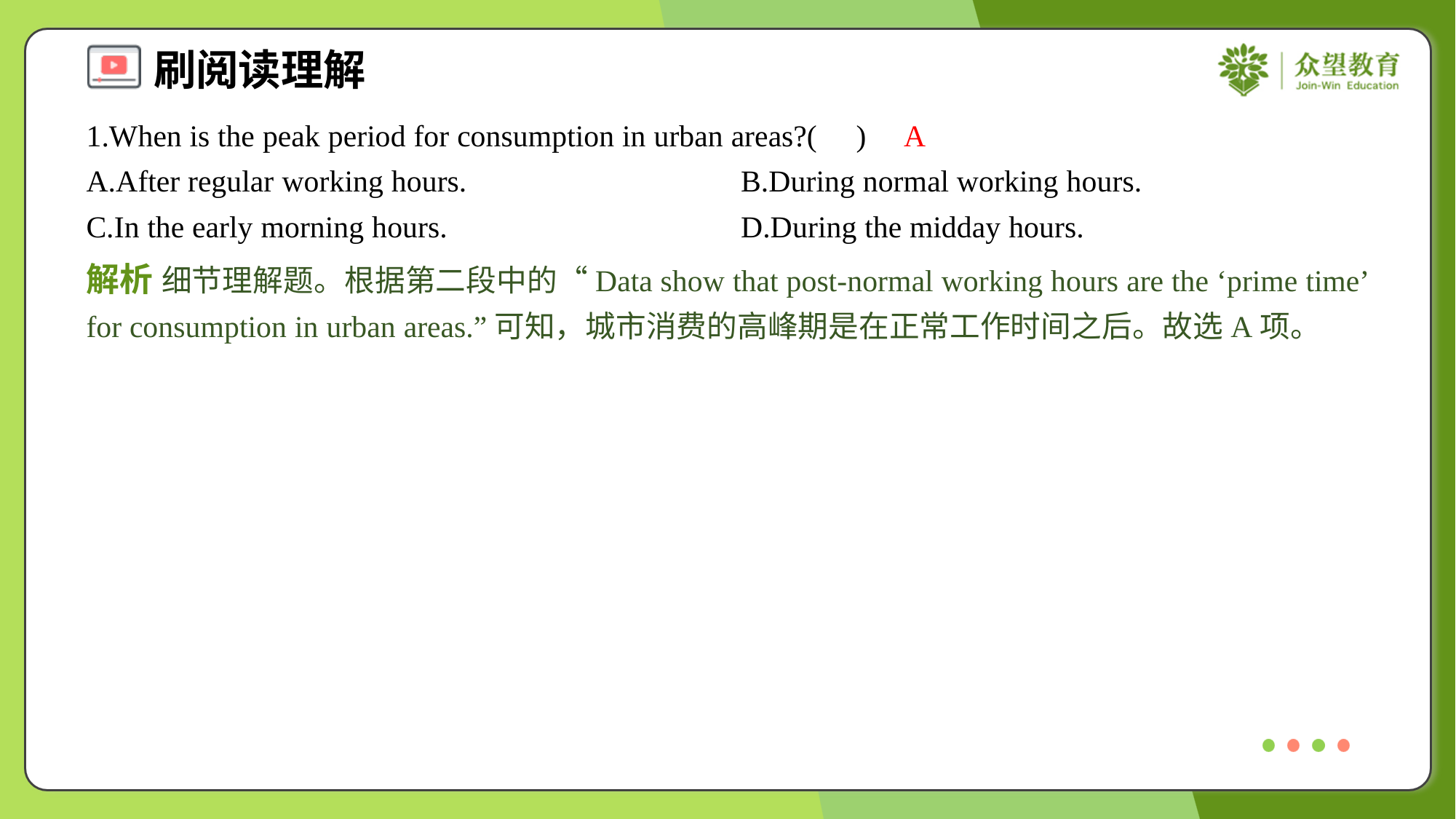

1.When is the peak period for consumption in urban areas?(     )
A
A.After regular working hours.	B.During normal working hours.
C.In the early morning hours.	D.During the midday hours.
解析 细节理解题。根据第二段中的“Data show that post-normal working hours are the ‘prime time’ for consumption in urban areas.”可知，城市消费的高峰期是在正常工作时间之后。故选A项。